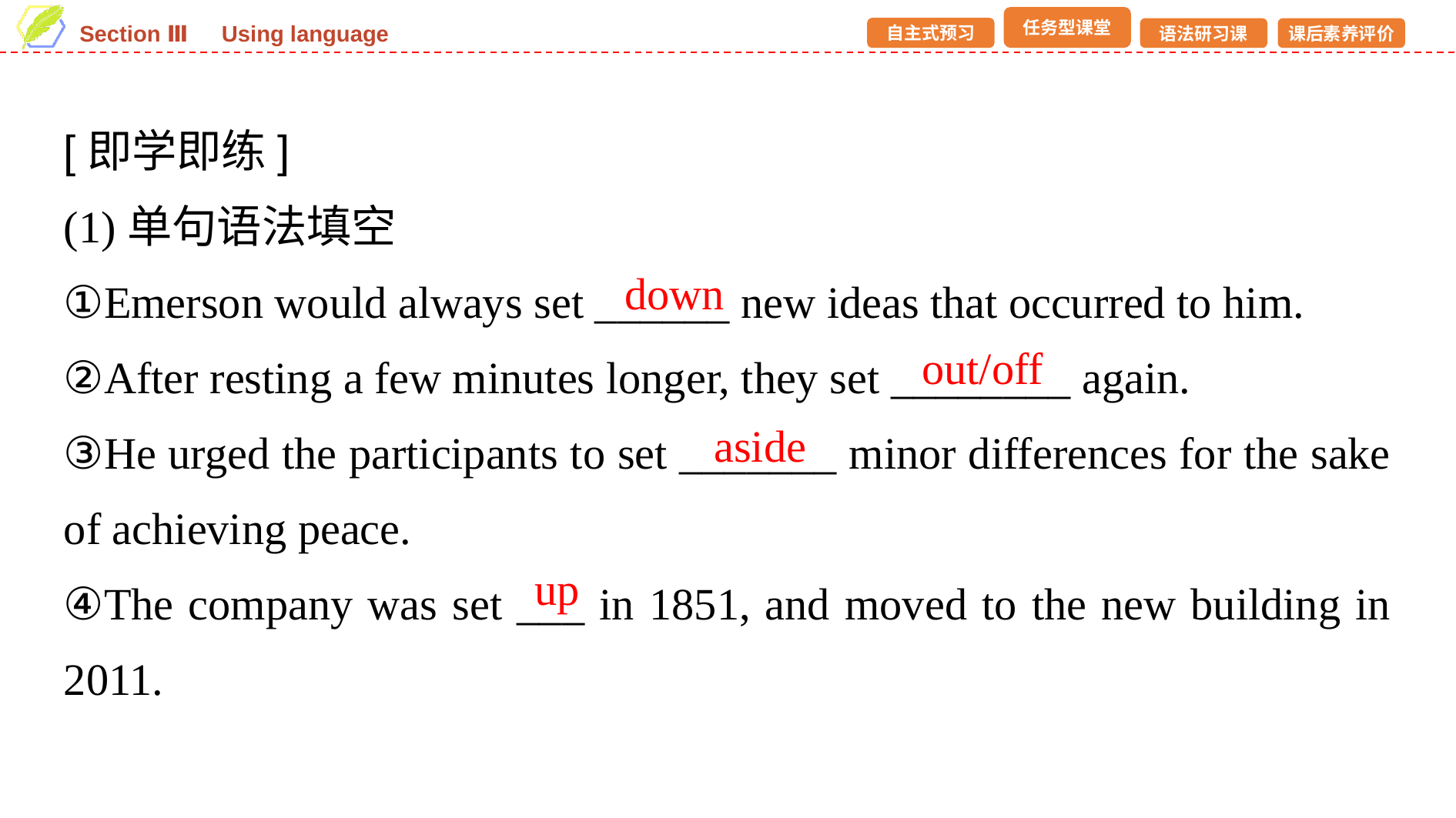

[即学即练]
(1)单句语法填空
①Emerson would always set ______ new ideas that occurred to him.
②After resting a few minutes longer, they set ________ again.
③He urged the participants to set _______ minor differences for the sake of achieving peace.
④The company was set ___ in 1851, and moved to the new building in 2011.
down
out/off
aside
up